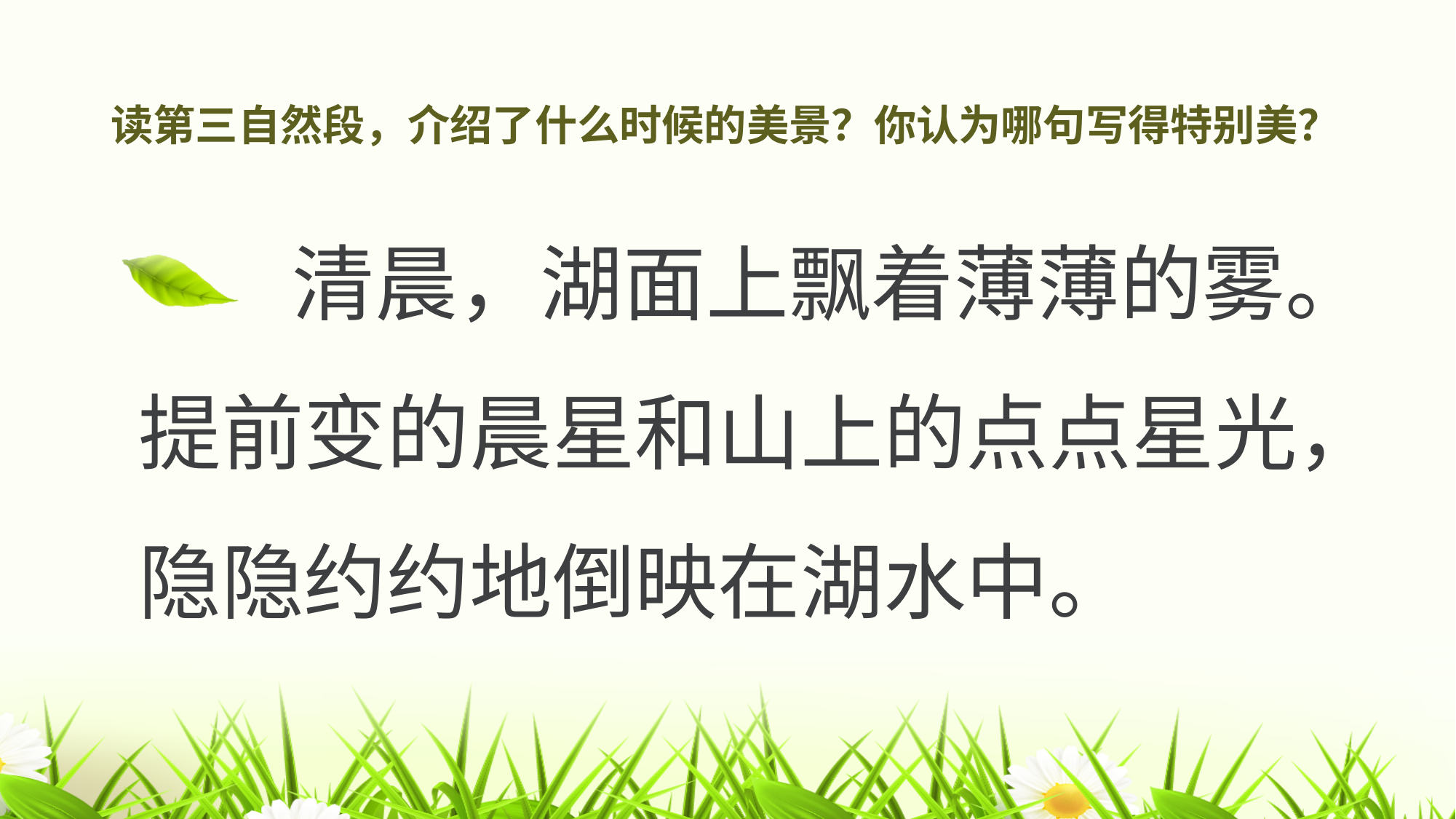

# 读第三自然段，介绍了什么时候的美景？你认为哪句写得特别美？
  清晨，湖面上飘着薄薄的雾。提前变的晨星和山上的点点星光，隐隐约约地倒映在湖水中。